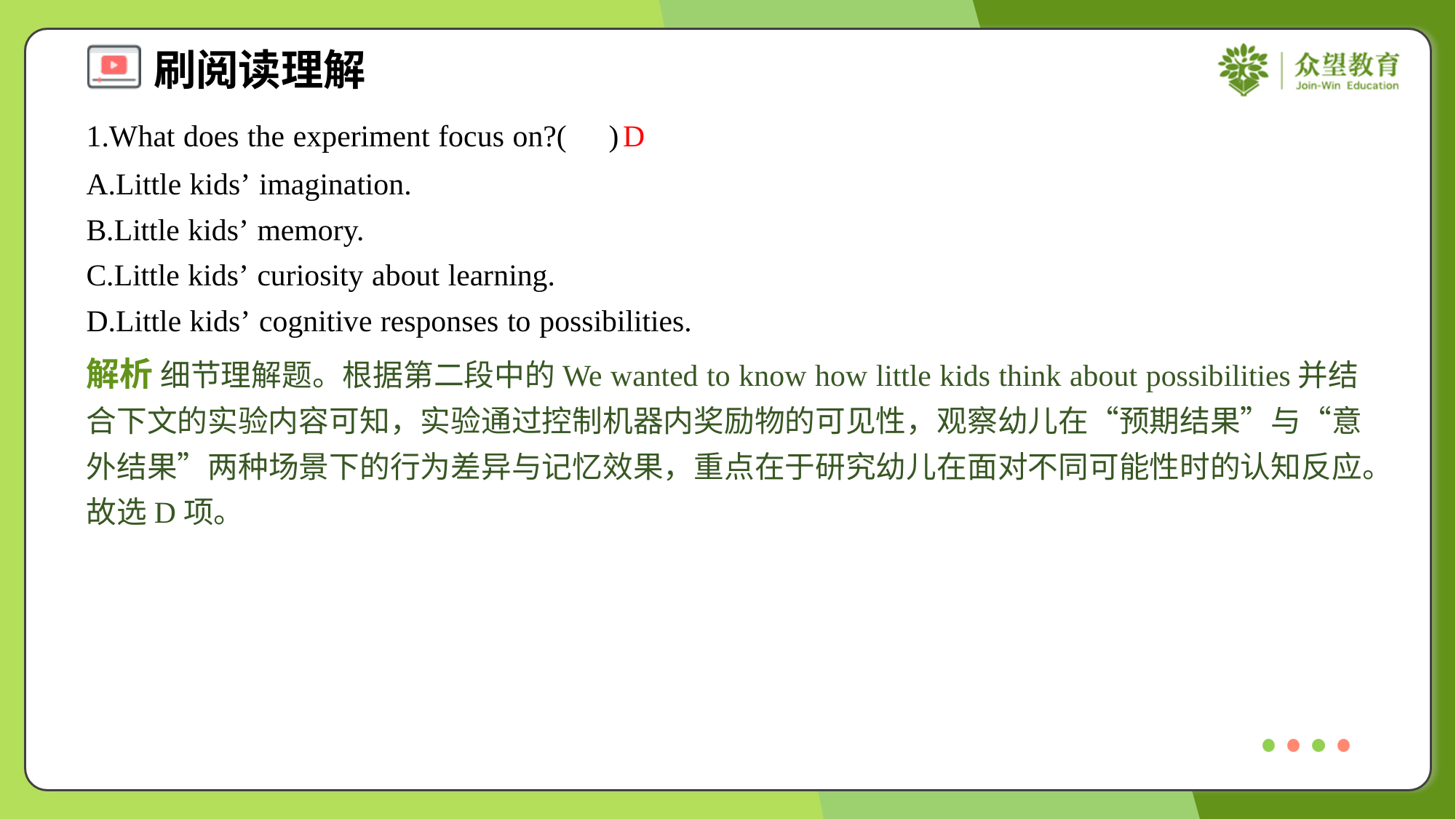

1.What does the experiment focus on?(     )
D
A.Little kids’ imagination.
B.Little kids’ memory.
C.Little kids’ curiosity about learning.
D.Little kids’ cognitive responses to possibilities.
解析 细节理解题。根据第二段中的We wanted to know how little kids think about possibilities并结合下文的实验内容可知，实验通过控制机器内奖励物的可见性，观察幼儿在“预期结果”与“意外结果”两种场景下的行为差异与记忆效果，重点在于研究幼儿在面对不同可能性时的认知反应。故选D项。